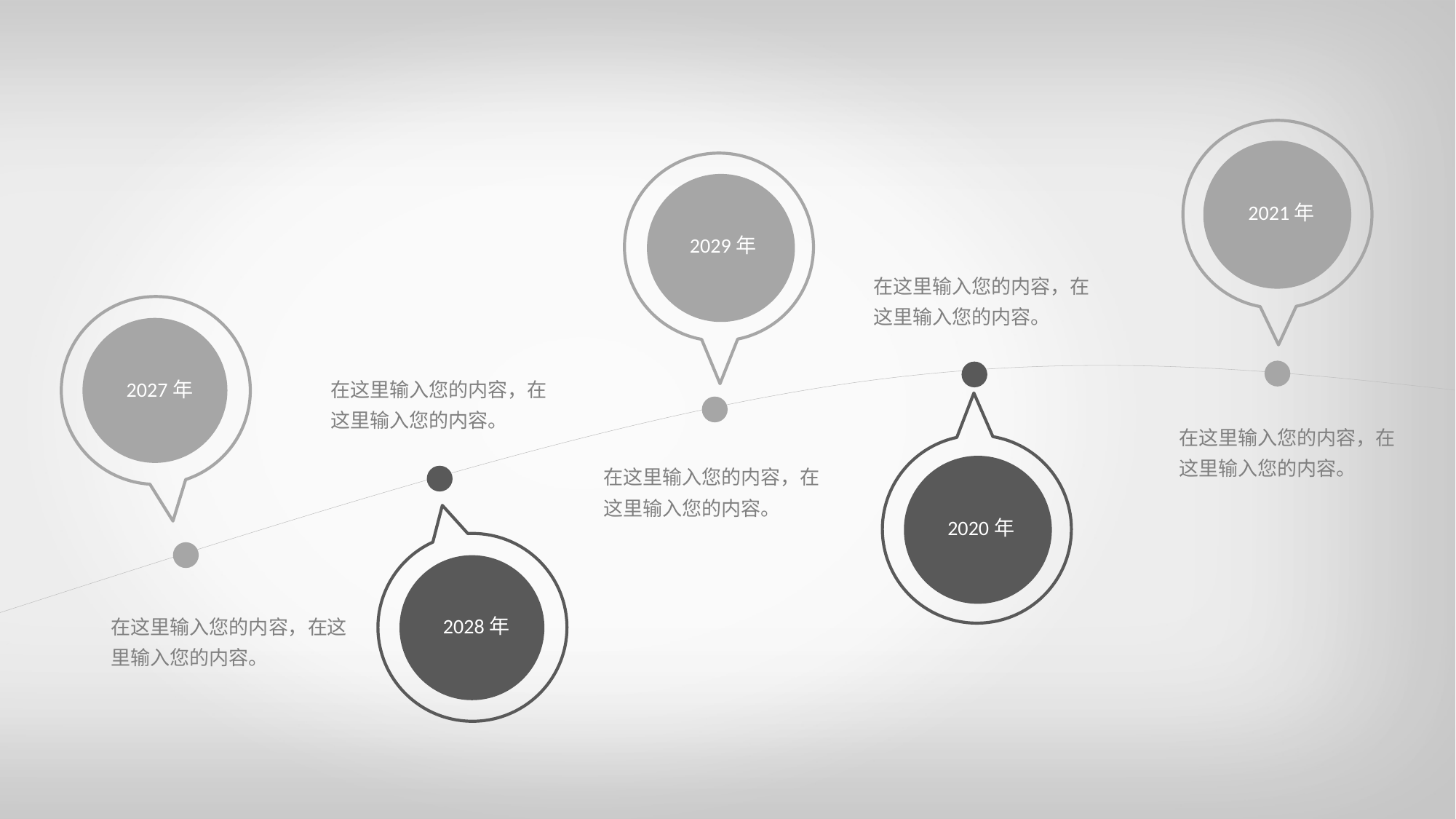

2021年

2029年
在这里输入您的内容，在这里输入您的内容。

2027年

在这里输入您的内容，在这里输入您的内容。

在这里输入您的内容，在这里输入您的内容。

2020年
在这里输入您的内容，在这里输入您的内容。

2028年

在这里输入您的内容，在这里输入您的内容。